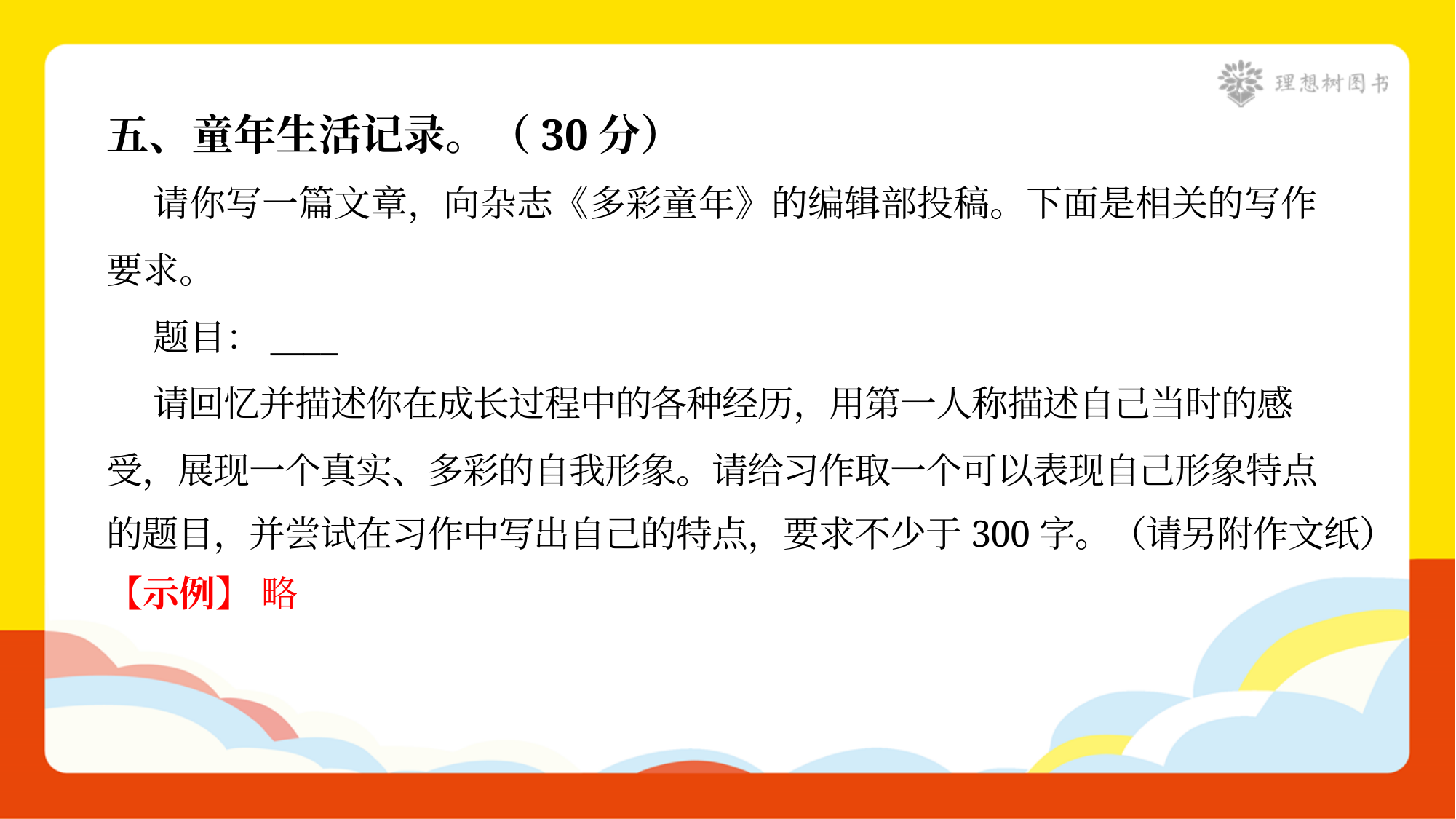

五、童年生活记录。（30分）
    请你写一篇文章，向杂志《多彩童年》的编辑部投稿。下面是相关的写作
要求。
    题目：____
    请回忆并描述你在成长过程中的各种经历，用第一人称描述自己当时的感
受，展现一个真实、多彩的自我形象。请给习作取一个可以表现自己形象特点
的题目，并尝试在习作中写出自己的特点，要求不少于300字。（请另附作文纸）
【示例】 略